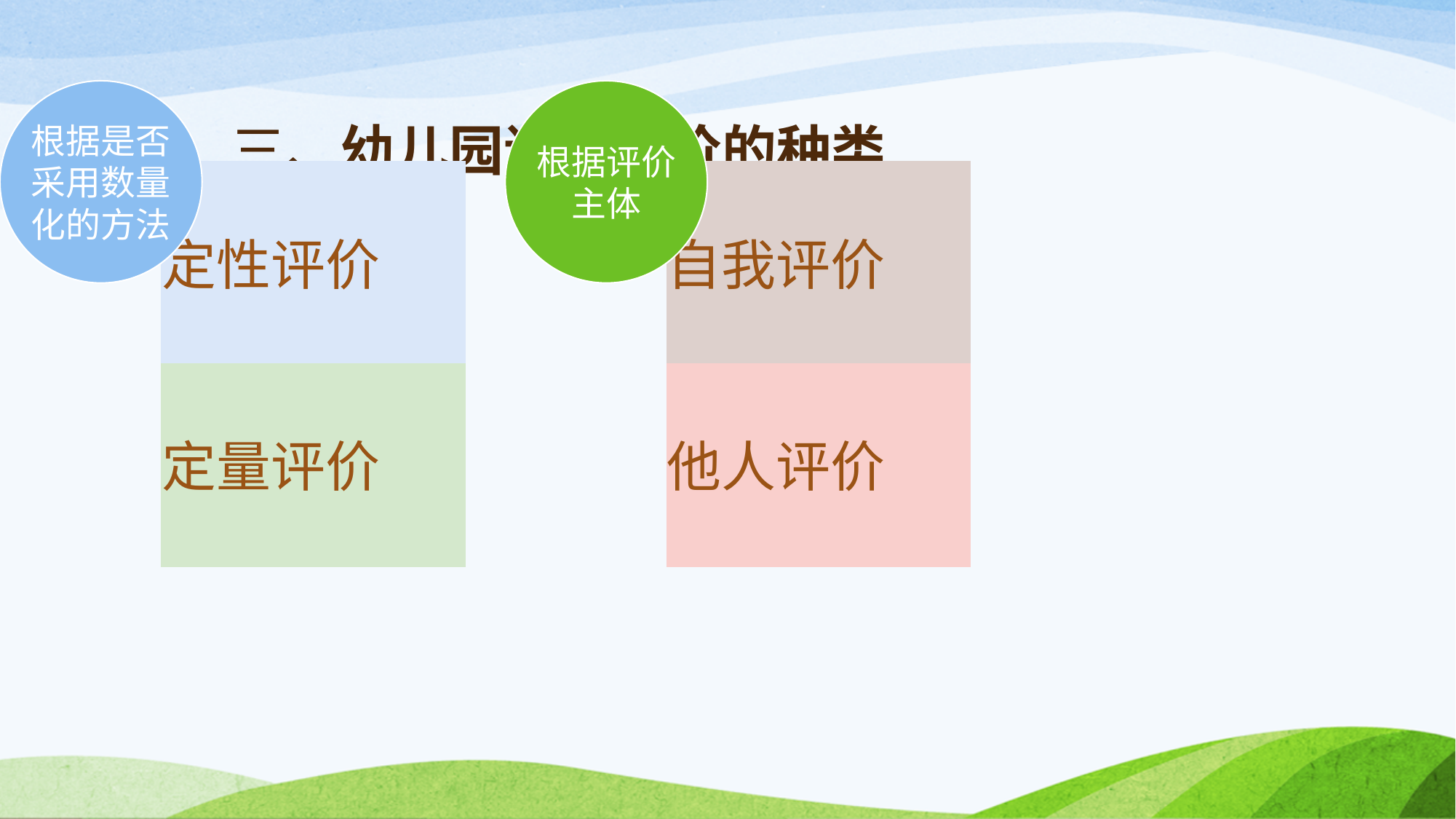

定性评价
定量评价
根据是否采用数量化的方法
自我评价
他人评价
根据评价主体
# 三、幼儿园课程评价的种类